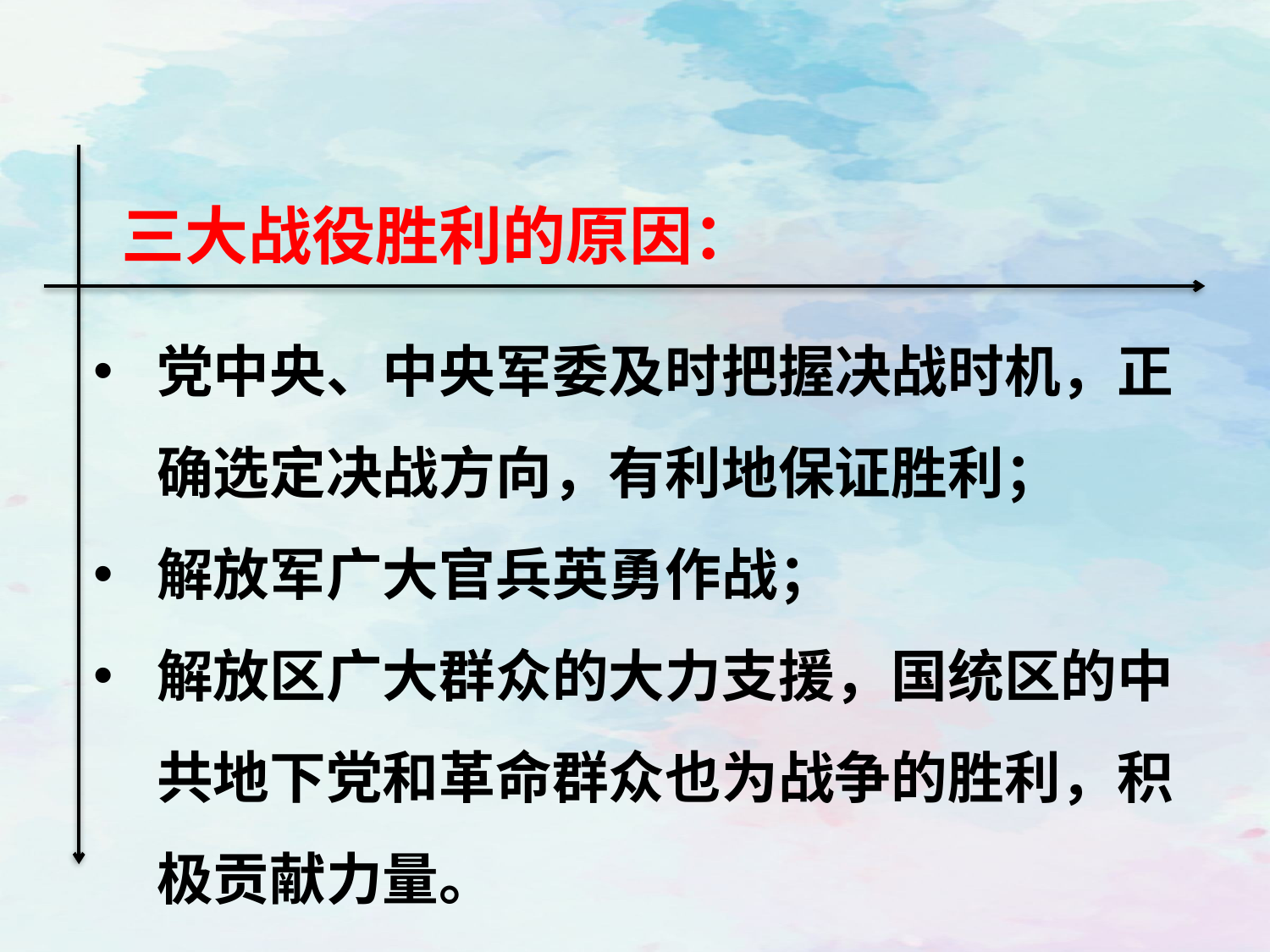

三大战役胜利的原因：
党中央、中央军委及时把握决战时机，正确选定决战方向，有利地保证胜利；
解放军广大官兵英勇作战；
解放区广大群众的大力支援，国统区的中共地下党和革命群众也为战争的胜利，积极贡献力量。